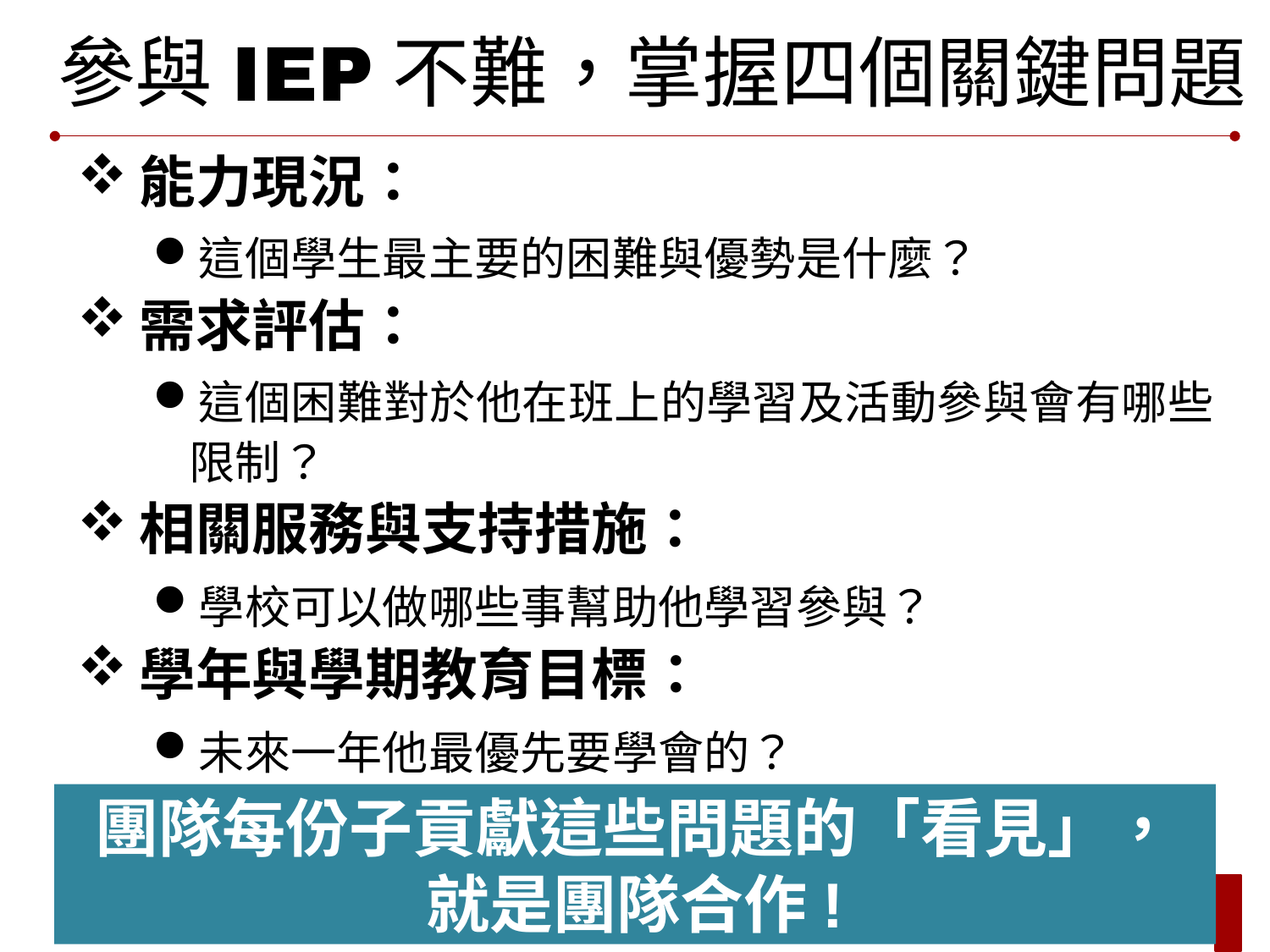

# 參與IEP不難，掌握四個關鍵問題
能力現況：
這個學生最主要的困難與優勢是什麼？
需求評估：
這個困難對於他在班上的學習及活動參與會有哪些限制？
相關服務與支持措施：
學校可以做哪些事幫助他學習參與？
學年與學期教育目標：
未來一年他最優先要學會的？
團隊每份子貢獻這些問題的「看見」，
就是團隊合作!